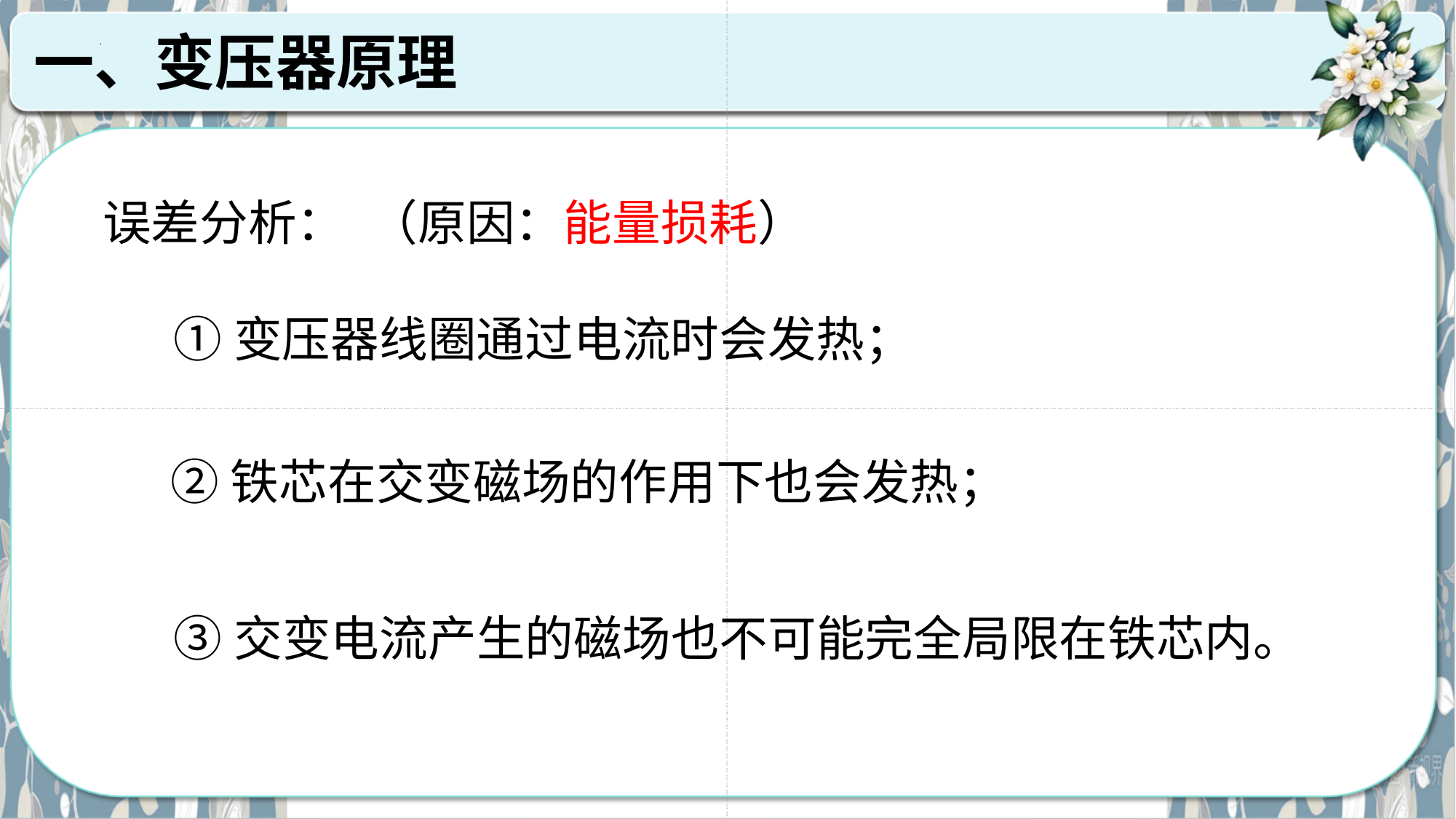

一、变压器原理
误差分析：
（原因：能量损耗）
①变压器线圈通过电流时会发热；
②铁芯在交变磁场的作用下也会发热；
③交变电流产生的磁场也不可能完全局限在铁芯内。